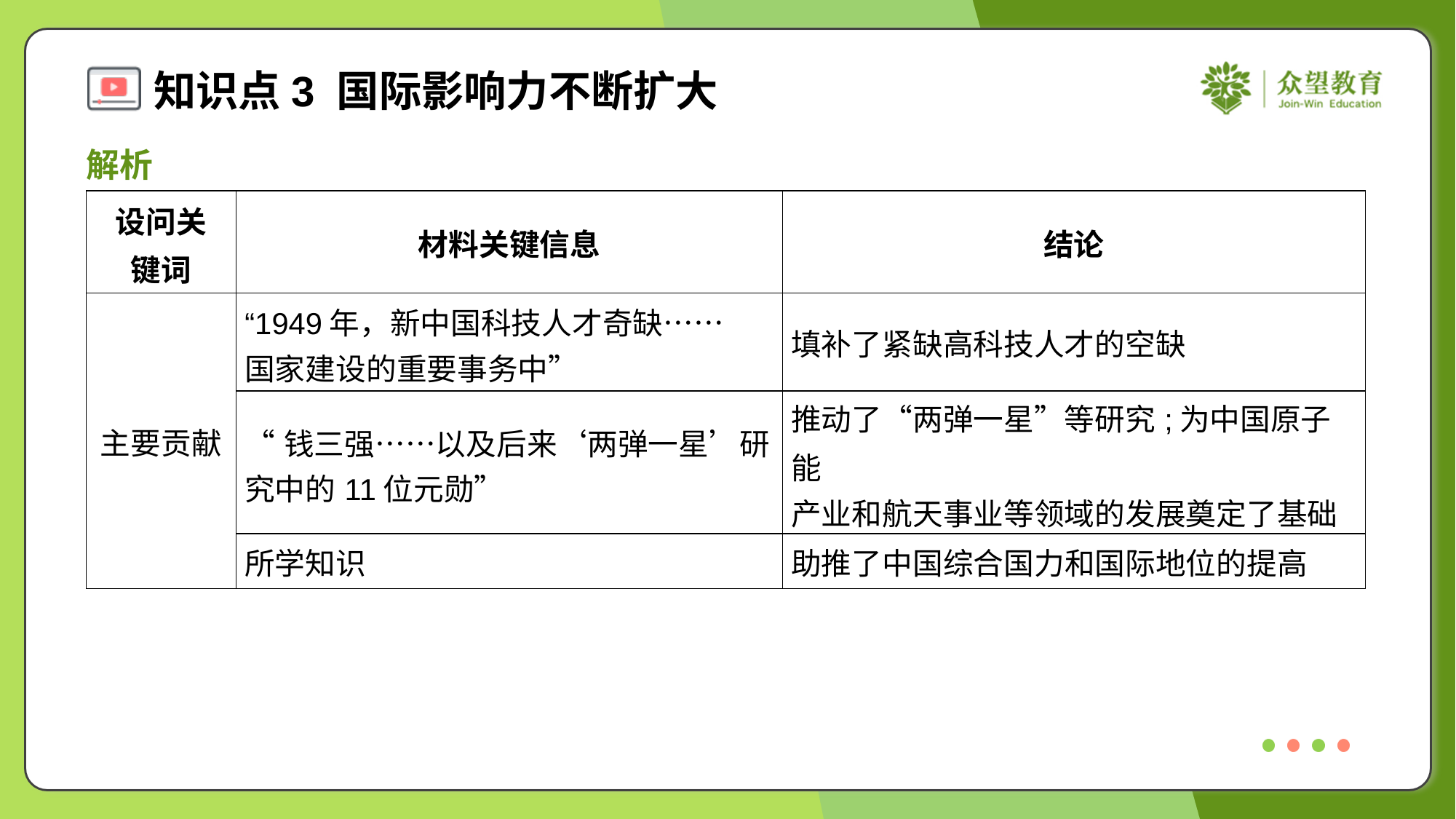

解析
| 设问关 键词 | 材料关键信息 | 结论 |
| --- | --- | --- |
| 主要贡献 | “1949年，新中国科技人才奇缺…… 国家建设的重要事务中” | 填补了紧缺高科技人才的空缺 |
|  | “钱三强……以及后来‘两弹一星’研 究中的11位元勋” | 推动了“两弹一星”等研究;为中国原子能 产业和航天事业等领域的发展奠定了基础 |
|  | 所学知识 | 助推了中国综合国力和国际地位的提高 |